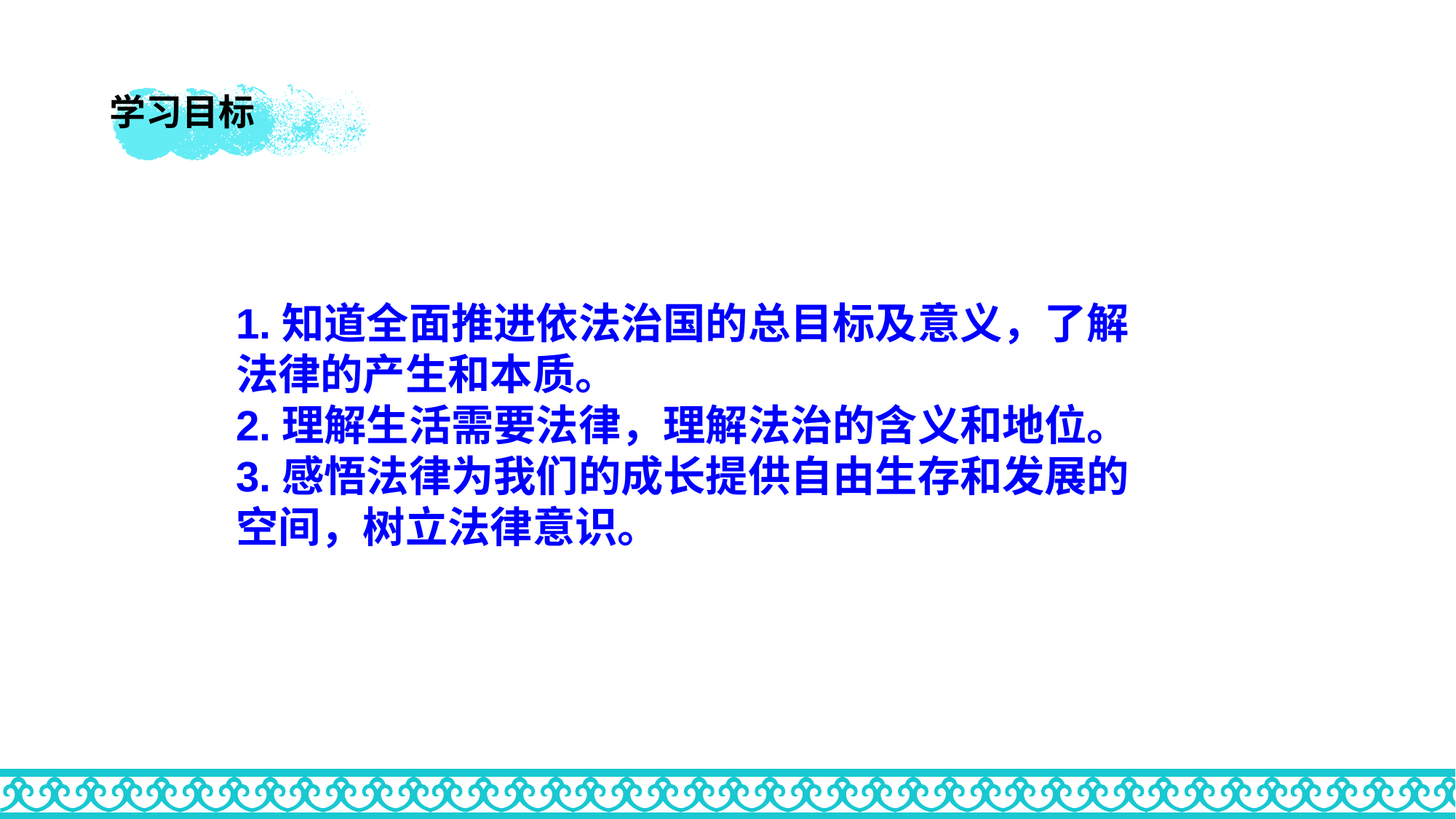

# 学习目标
1.知道全面推进依法治国的总目标及意义，了解法律的产生和本质。
2.理解生活需要法律，理解法治的含义和地位。
3.感悟法律为我们的成长提供自由生存和发展的空间，树立法律意识。